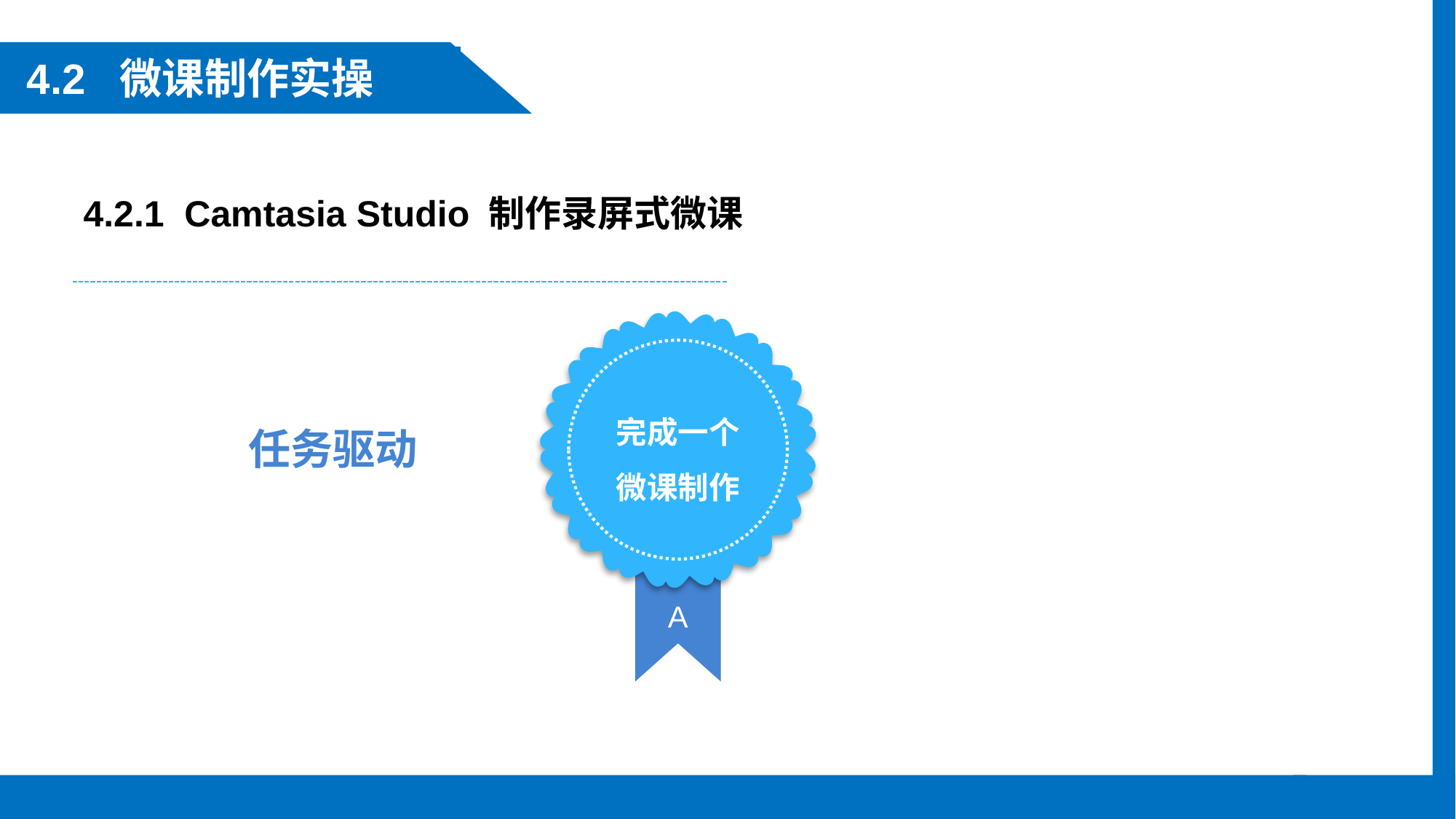

4.2  微课制作实操
4.2.1  Camtasia Studio 制作录屏式微课

完成一个微课制作

任务驱动
A